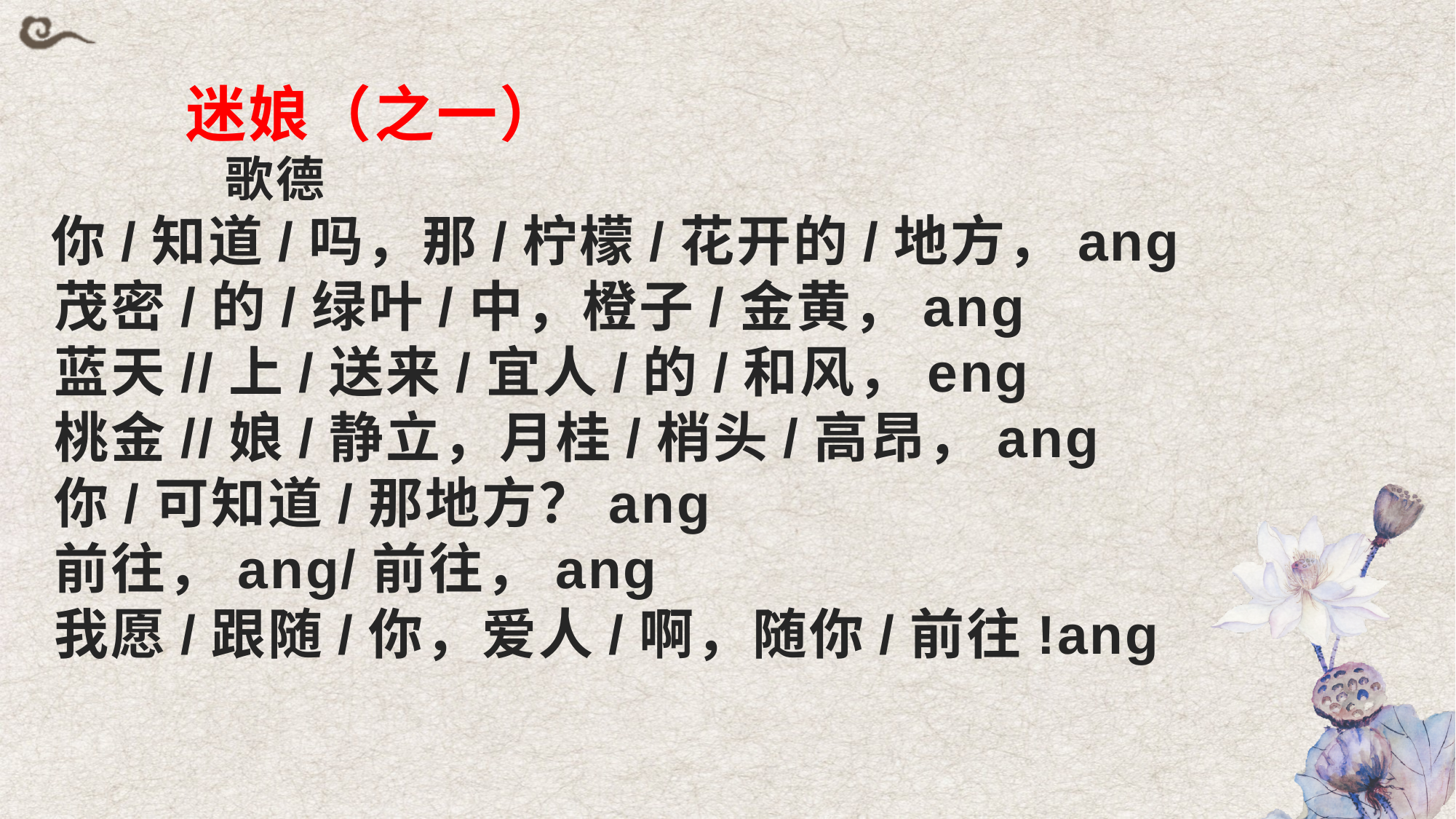

#

         迷娘（之一）
              歌德
 你/知道/吗，那/柠檬/花开的/地方，ang
 茂密/的/绿叶/中，橙子/金黄，ang
 蓝天//上/送来/宜人/的/和风，eng
 桃金//娘/静立，月桂/梢头/高昂，ang
 你/可知道/那地方？ang
 前往，ang/前往，ang
 我愿/跟随/你，爱人/啊，随你/前往!ang